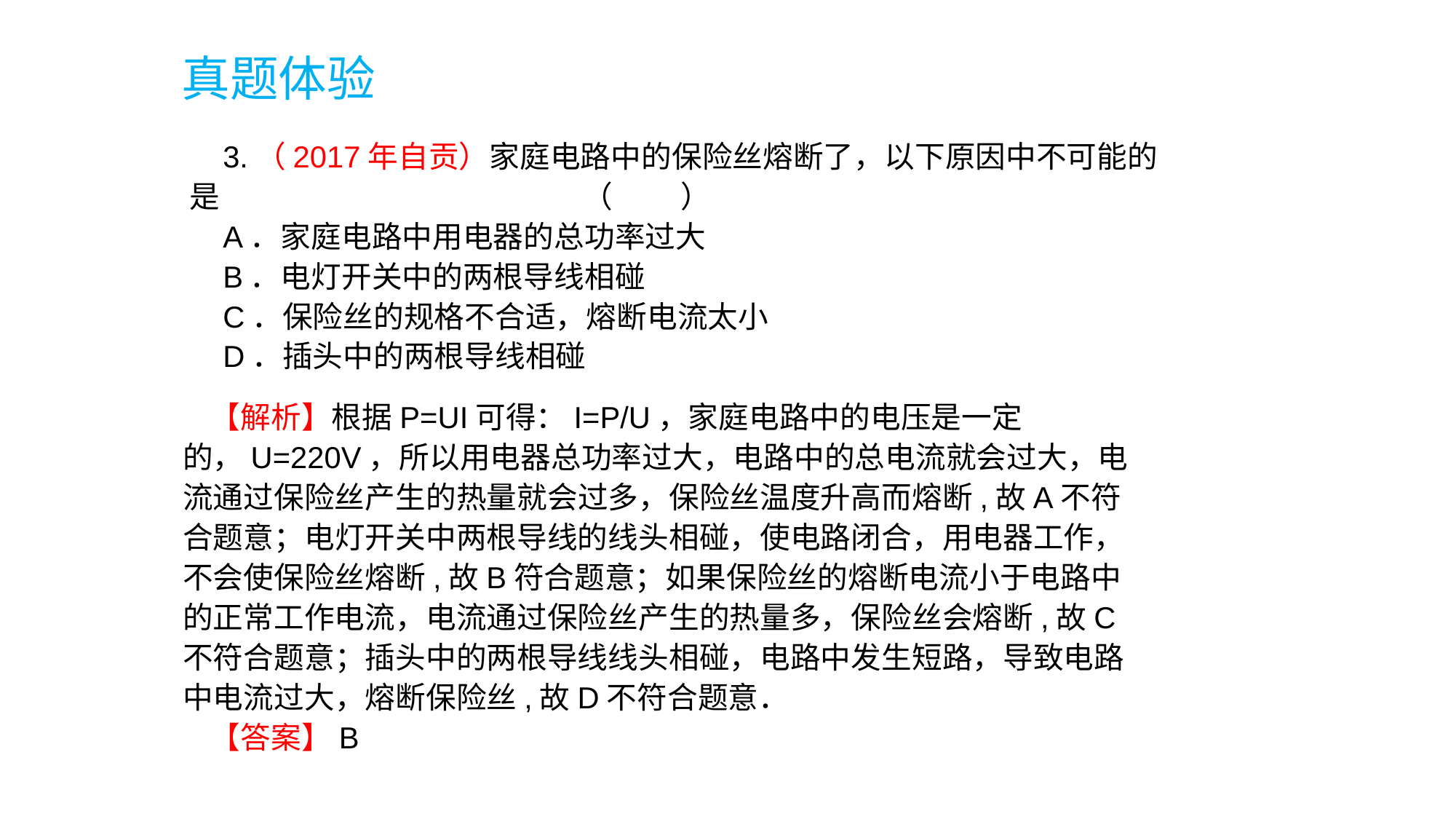

真题体验
    3.（2017年自贡）家庭电路中的保险丝熔断了，以下原因中不可能的是                                                      （　 　）
    A．家庭电路中用电器的总功率过大
    B．电灯开关中的两根导线相碰
    C．保险丝的规格不合适，熔断电流太小
    D．插头中的两根导线相碰

   【解析】根据P=UI可得：I=P/U，家庭电路中的电压是一定的，U=220V，所以用电器总功率过大，电路中的总电流就会过大，电流通过保险丝产生的热量就会过多，保险丝温度升高而熔断,故A不符合题意；电灯开关中两根导线的线头相碰，使电路闭合，用电器工作，不会使保险丝熔断,故B符合题意；如果保险丝的熔断电流小于电路中的正常工作电流，电流通过保险丝产生的热量多，保险丝会熔断,故C不符合题意；插头中的两根导线线头相碰，电路中发生短路，导致电路中电流过大，熔断保险丝,故D不符合题意．
   【答案】B